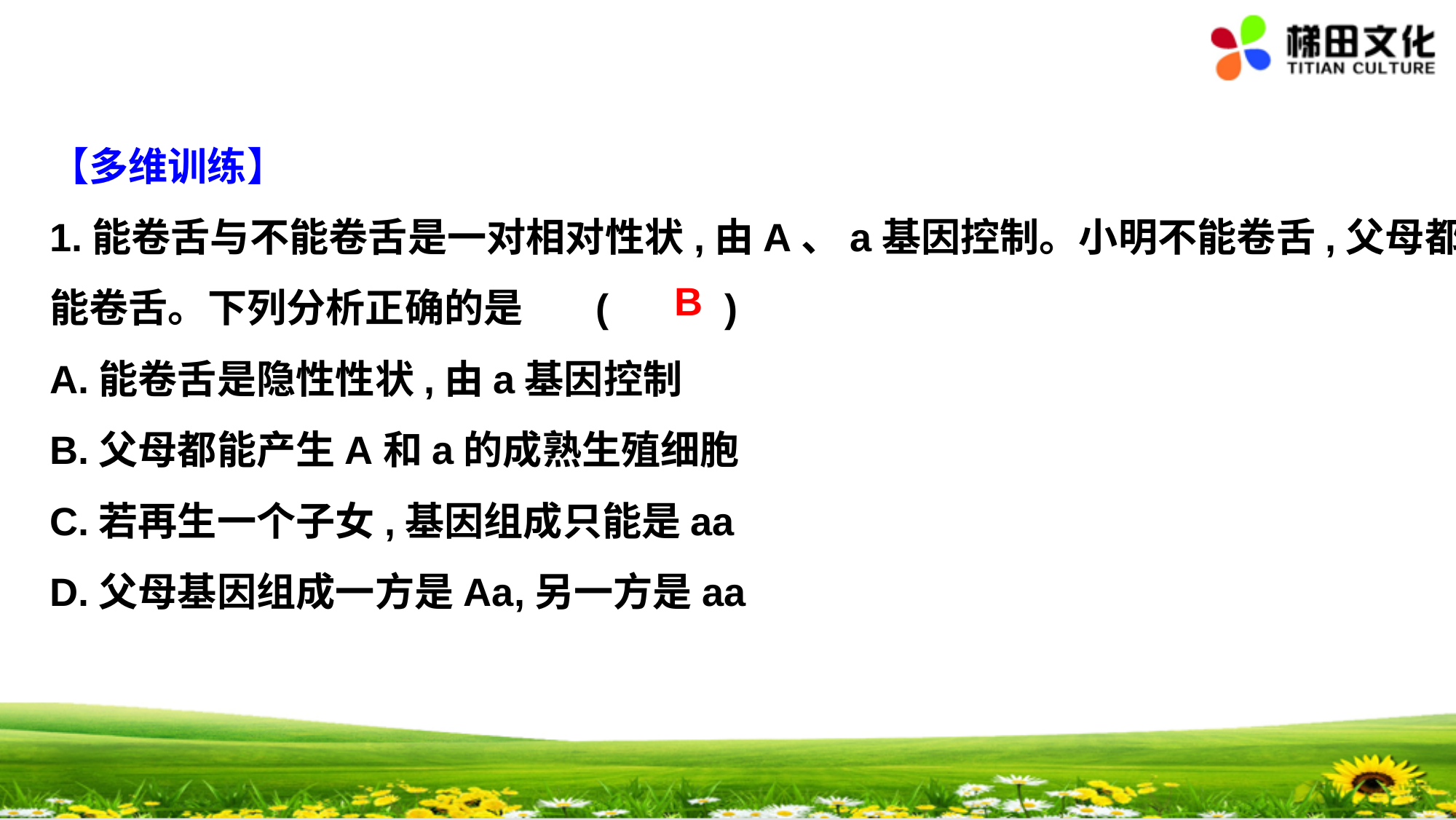

【多维训练】
1.能卷舌与不能卷舌是一对相对性状,由A、a基因控制。小明不能卷舌,父母都
能卷舌。下列分析正确的是	(　  　)
A.能卷舌是隐性性状,由a基因控制
B.父母都能产生A和a的成熟生殖细胞
C.若再生一个子女,基因组成只能是aa
D.父母基因组成一方是Aa,另一方是aa
B